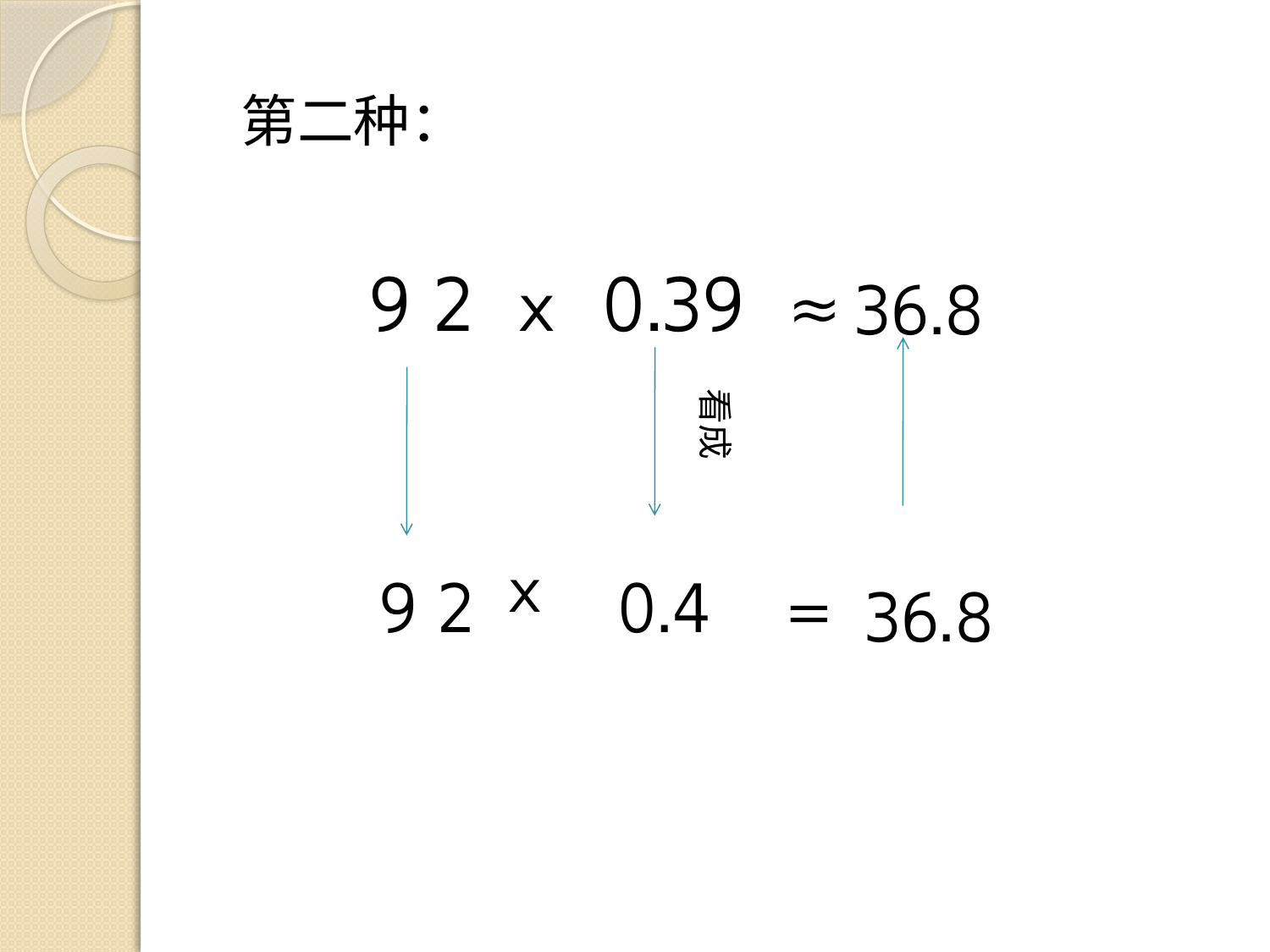

第二种：
9 2  x  0.39  ≈
36.8
看成
x
9 2
0.4
=
36.8